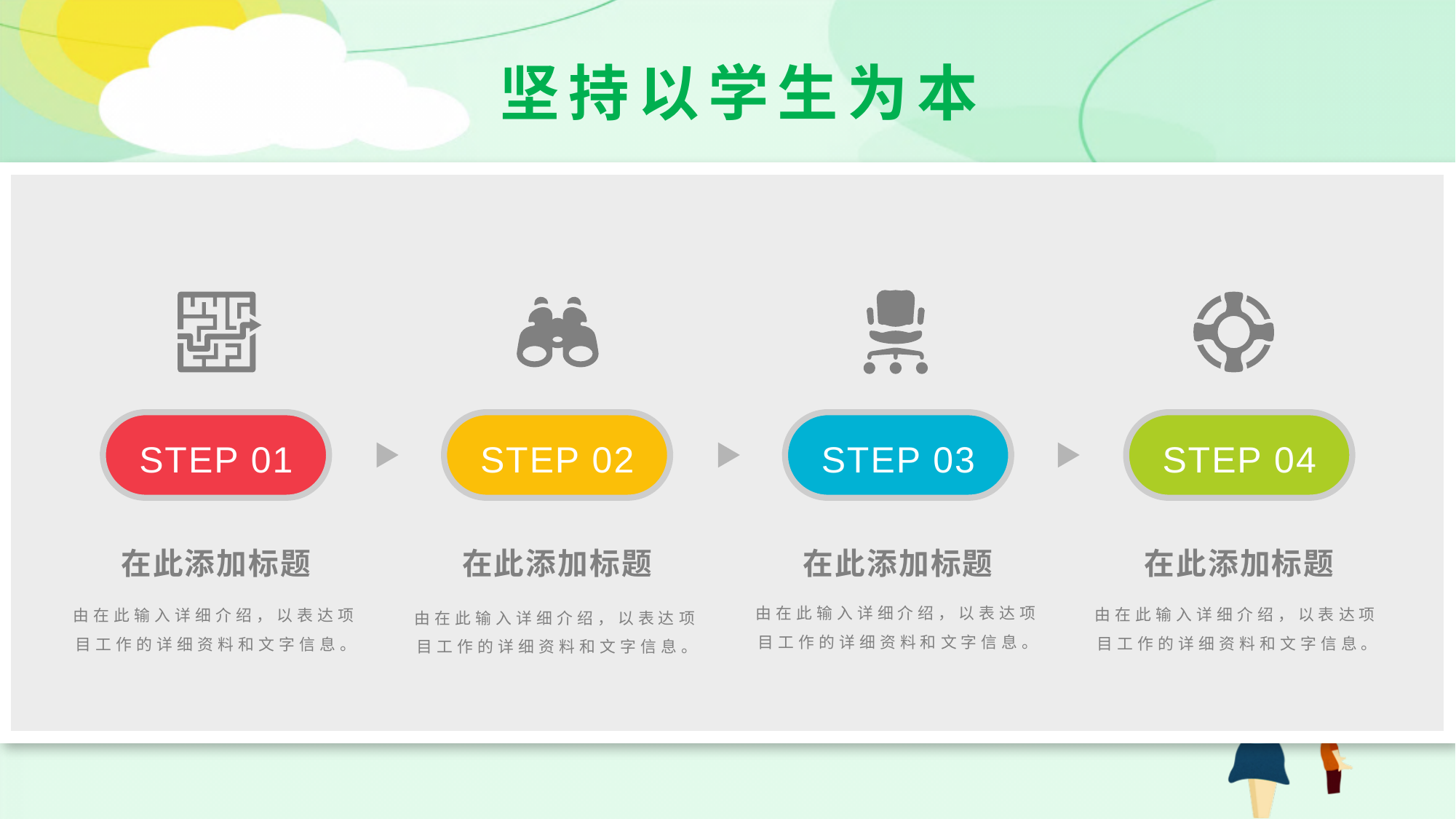

坚持以学生为本

STEP 01
STEP 02
STEP 03
STEP 04

在此添加标题
由在此输入详细介绍，以表达项目工作的详细资料和文字信息。
在此添加标题
由在此输入详细介绍，以表达项目工作的详细资料和文字信息。
在此添加标题
由在此输入详细介绍，以表达项目工作的详细资料和文字信息。
在此添加标题
由在此输入详细介绍，以表达项目工作的详细资料和文字信息。